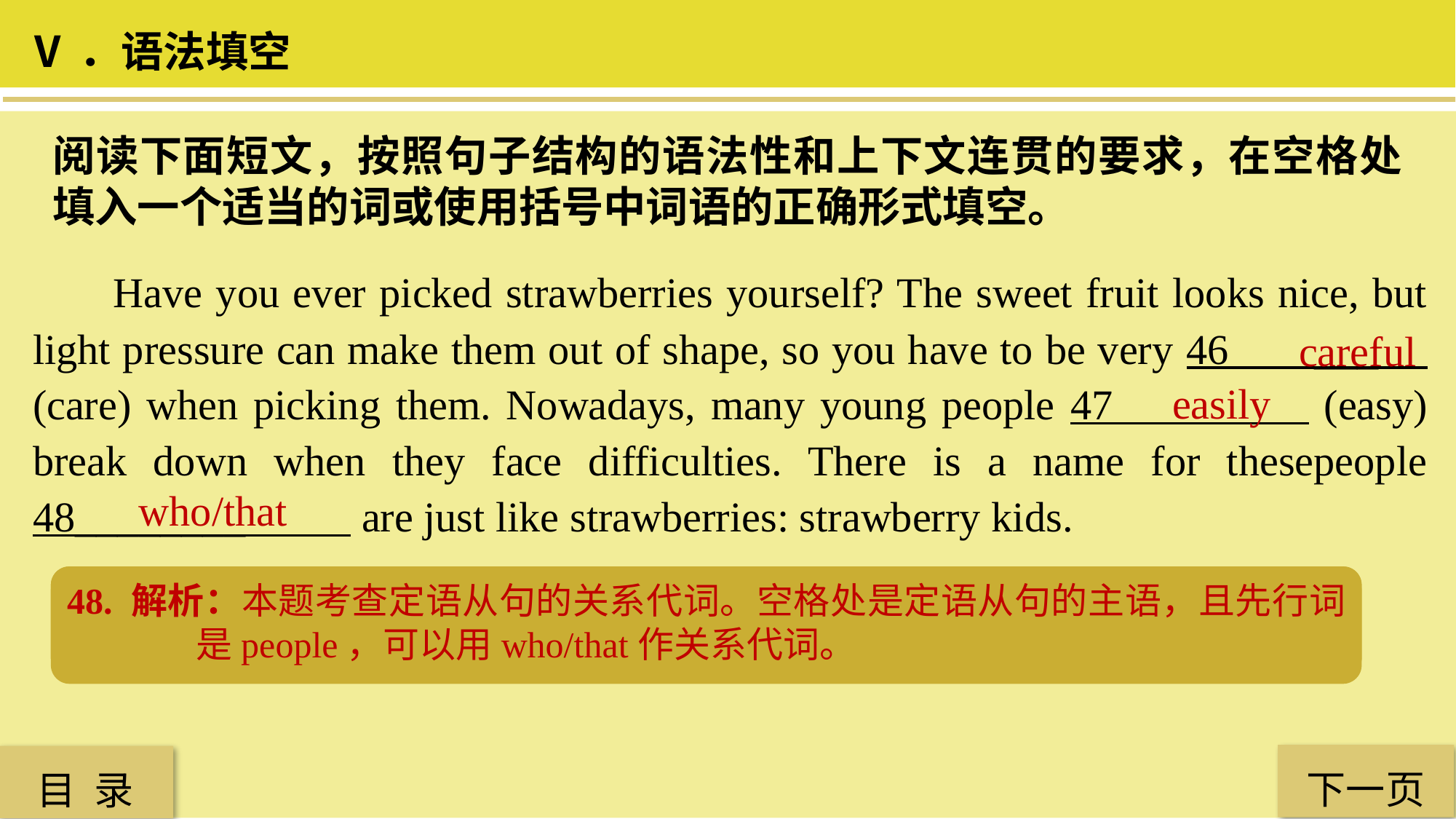

Ⅴ．语法填空
阅读下面短文，按照句子结构的语法性和上下文连贯的要求，在空格处填入一个适当的词或使用括号中词语的正确形式填空。
      Have you ever picked strawberries yourself? The sweet fruit looks nice, but light pressure can make them out of shape, so you have to be very 46       ___     (care) when picking them. Nowadays, many young people 47              (easy) break down when they face difficulties. There is a name for thesepeople 48________           are just like strawberries: strawberry kids.
  careful
   easily
   who/that
47. 解析：本题考查形容词转换为副词，句中用于修饰谓语动词break要用副词形式。
48. 解析：本题考查定语从句的关系代词。空格处是定语从句的主语，且先行词是people，可以用who/that作关系代词。
46. 解析：本题考查名词转换为形容词。be后面用形容词作表语，意为“小心的”。